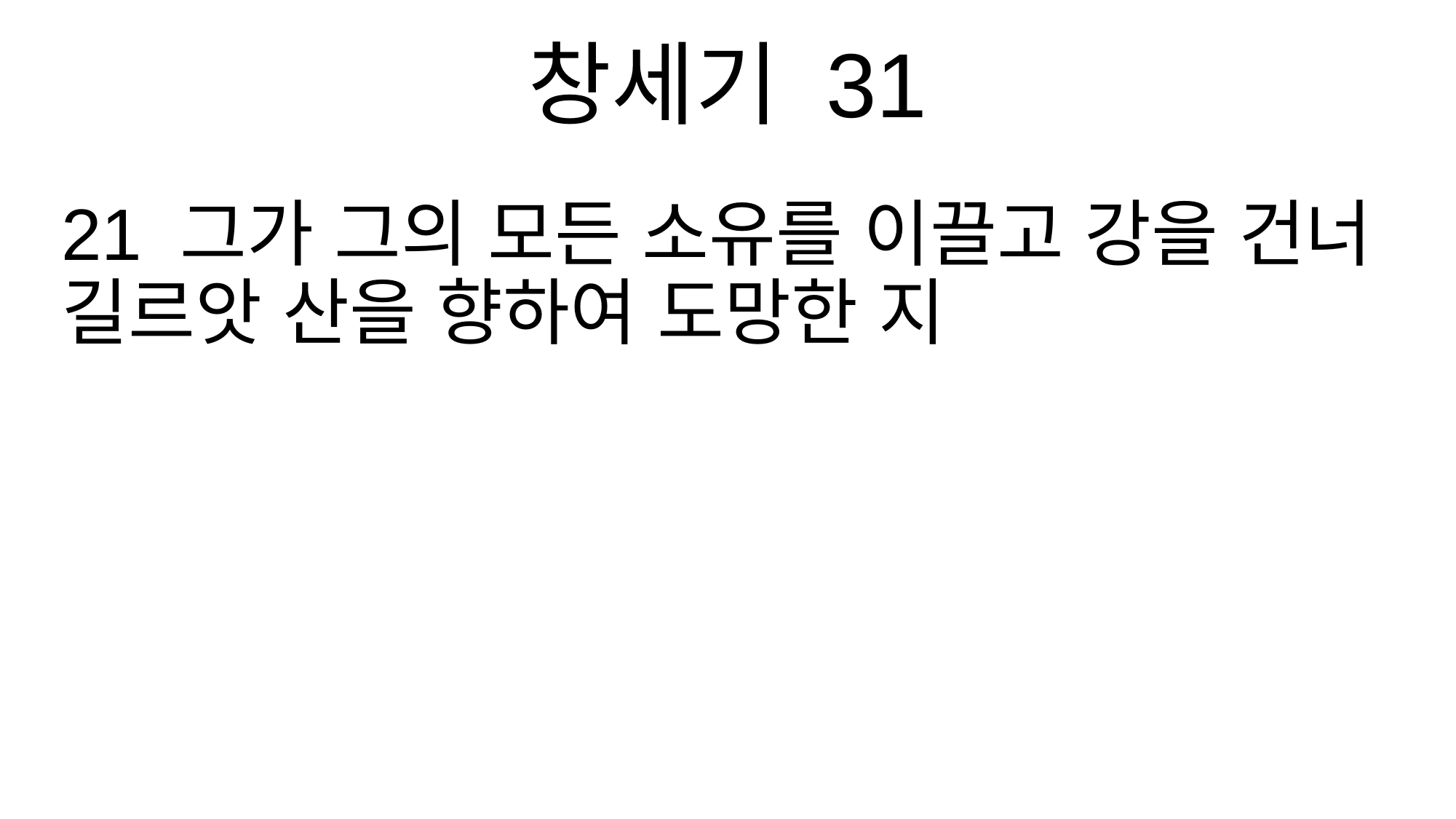

창세기 31
21 그가 그의 모든 소유를 이끌고 강을 건너 길르앗 산을 향하여 도망한 지